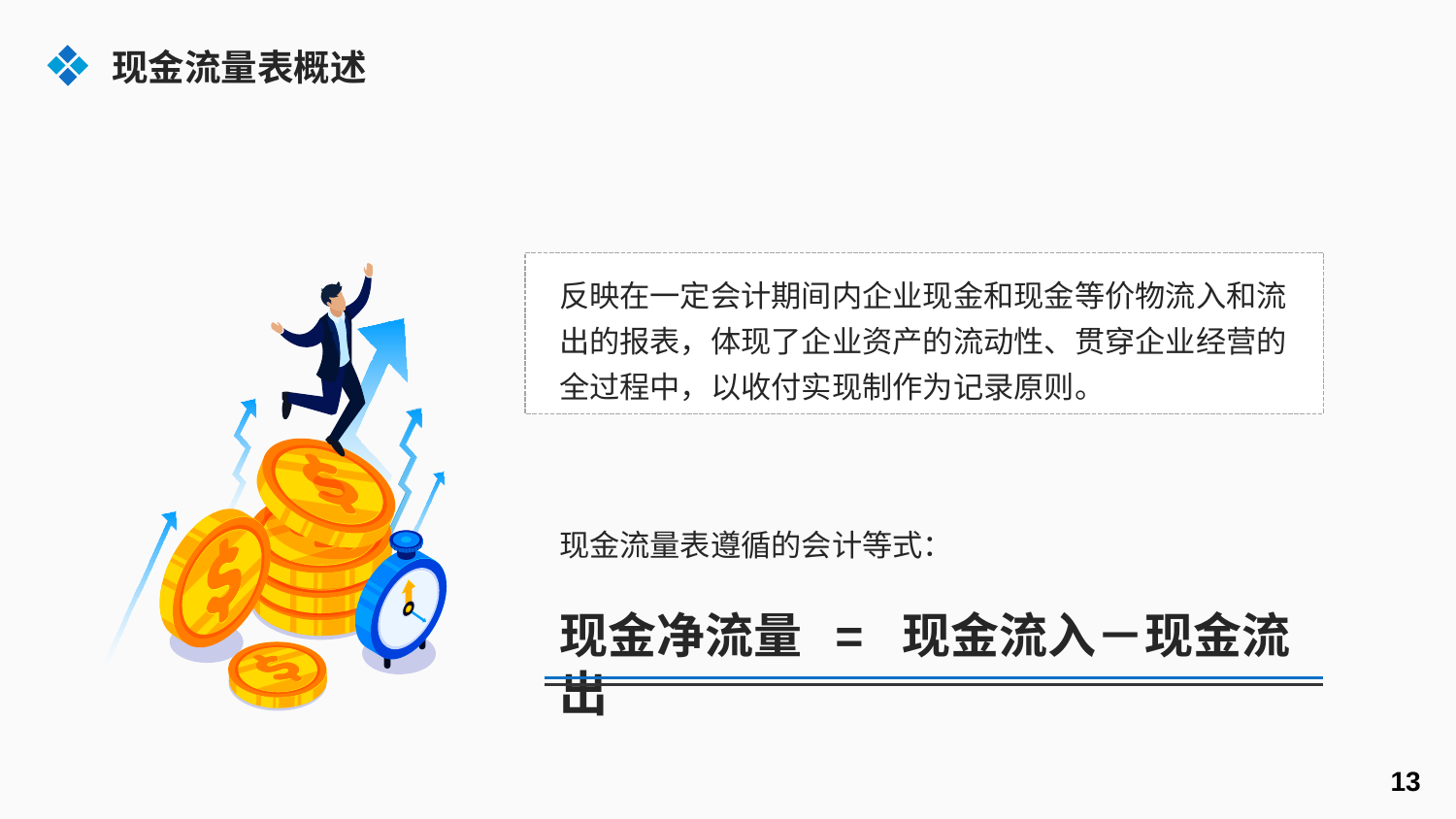

现金流量表概述

反映在一定会计期间内企业现金和现金等价物流入和流出的报表，体现了企业资产的流动性、贯穿企业经营的全过程中，以收付实现制作为记录原则。

现金流量表遵循的会计等式：
现金净流量  =  现金流入－现金流出
13